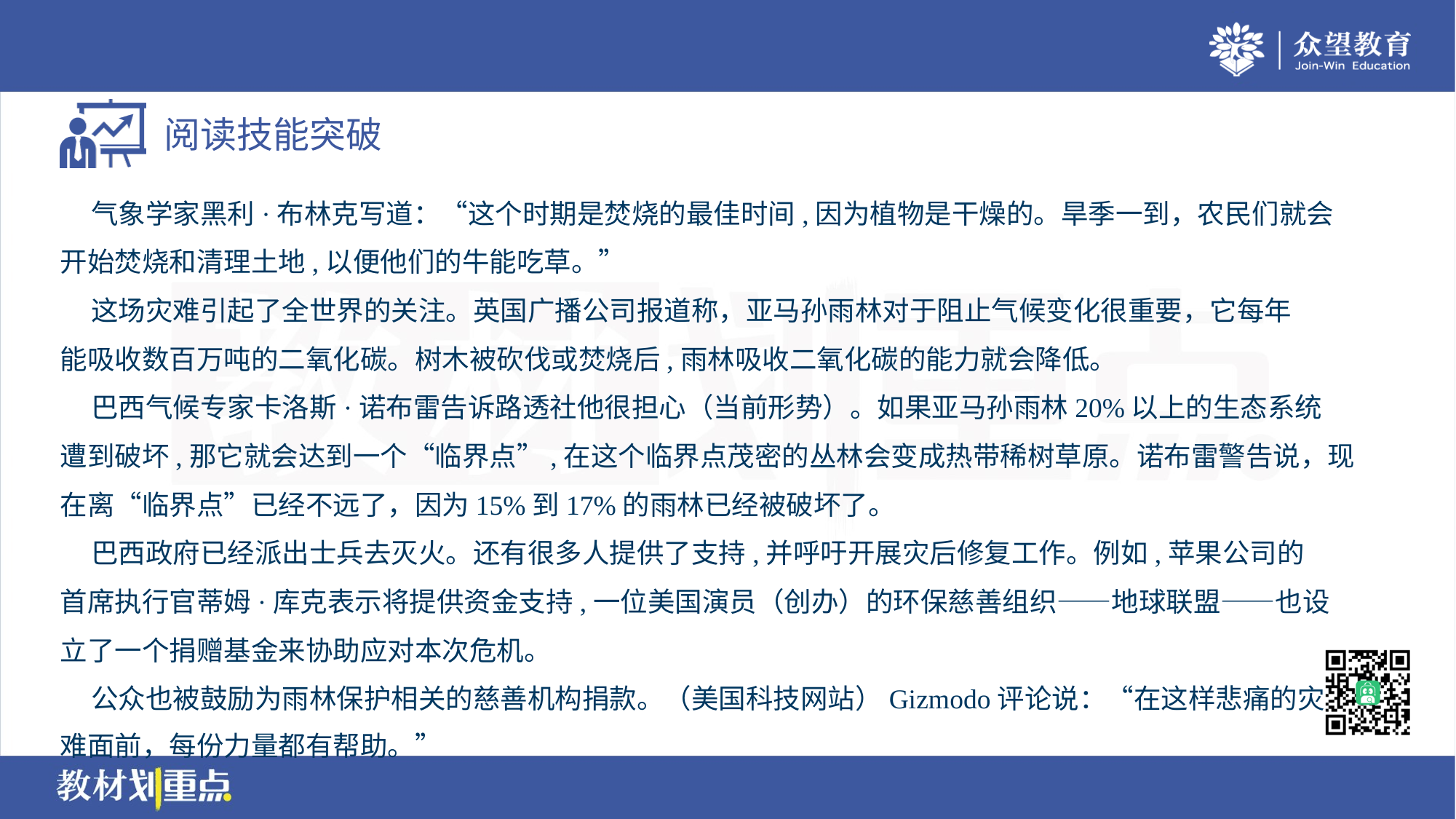

气象学家黑利·布林克写道：“这个时期是焚烧的最佳时间,因为植物是干燥的。旱季一到，农民们就会
开始焚烧和清理土地,以便他们的牛能吃草。”
    这场灾难引起了全世界的关注。英国广播公司报道称，亚马孙雨林对于阻止气候变化很重要，它每年
能吸收数百万吨的二氧化碳。树木被砍伐或焚烧后,雨林吸收二氧化碳的能力就会降低。
    巴西气候专家卡洛斯·诺布雷告诉路透社他很担心（当前形势）。如果亚马孙雨林20%以上的生态系统
遭到破坏,那它就会达到一个“临界点”,在这个临界点茂密的丛林会变成热带稀树草原。诺布雷警告说，现
在离“临界点”已经不远了，因为15%到17%的雨林已经被破坏了。
    巴西政府已经派出士兵去灭火。还有很多人提供了支持,并呼吁开展灾后修复工作。例如,苹果公司的
首席执行官蒂姆·库克表示将提供资金支持,一位美国演员（创办）的环保慈善组织——地球联盟——也设
立了一个捐赠基金来协助应对本次危机。
    公众也被鼓励为雨林保护相关的慈善机构捐款。（美国科技网站）Gizmodo评论说：“在这样悲痛的灾
难面前，每份力量都有帮助。”